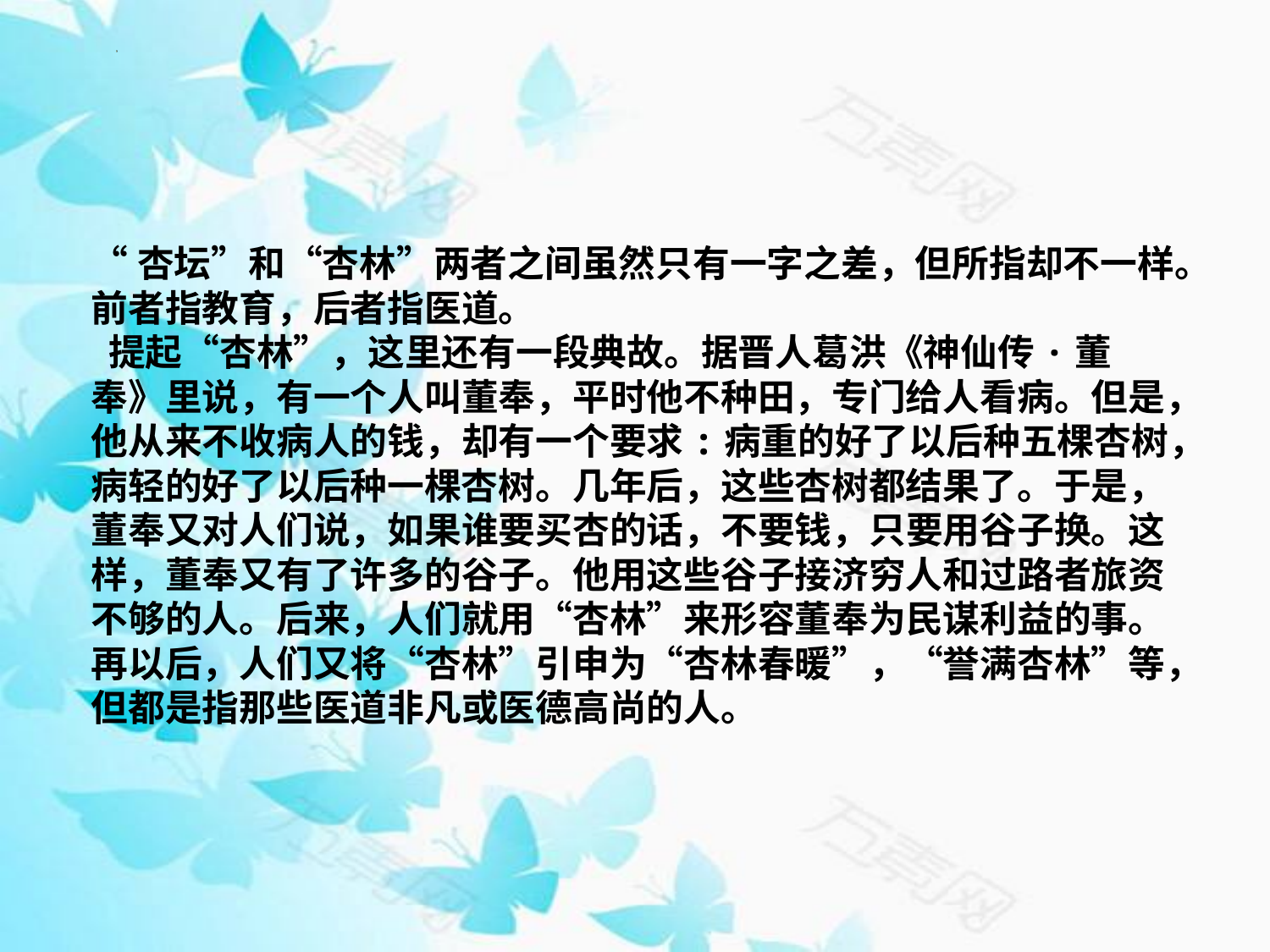

“杏坛”和“杏林”两者之间虽然只有一字之差，但所指却不一样。前者指教育，后者指医道。
 提起“杏林”，这里还有一段典故。据晋人葛洪《神仙传·董奉》里说，有一个人叫董奉，平时他不种田，专门给人看病。但是，他从来不收病人的钱，却有一个要求:病重的好了以后种五棵杏树，病轻的好了以后种一棵杏树。几年后，这些杏树都结果了。于是，董奉又对人们说，如果谁要买杏的话，不要钱，只要用谷子换。这样，董奉又有了许多的谷子。他用这些谷子接济穷人和过路者旅资不够的人。后来，人们就用“杏林”来形容董奉为民谋利益的事。再以后，人们又将“杏林”引申为“杏林春暖”，“誉满杏林”等，但都是指那些医道非凡或医德高尚的人。